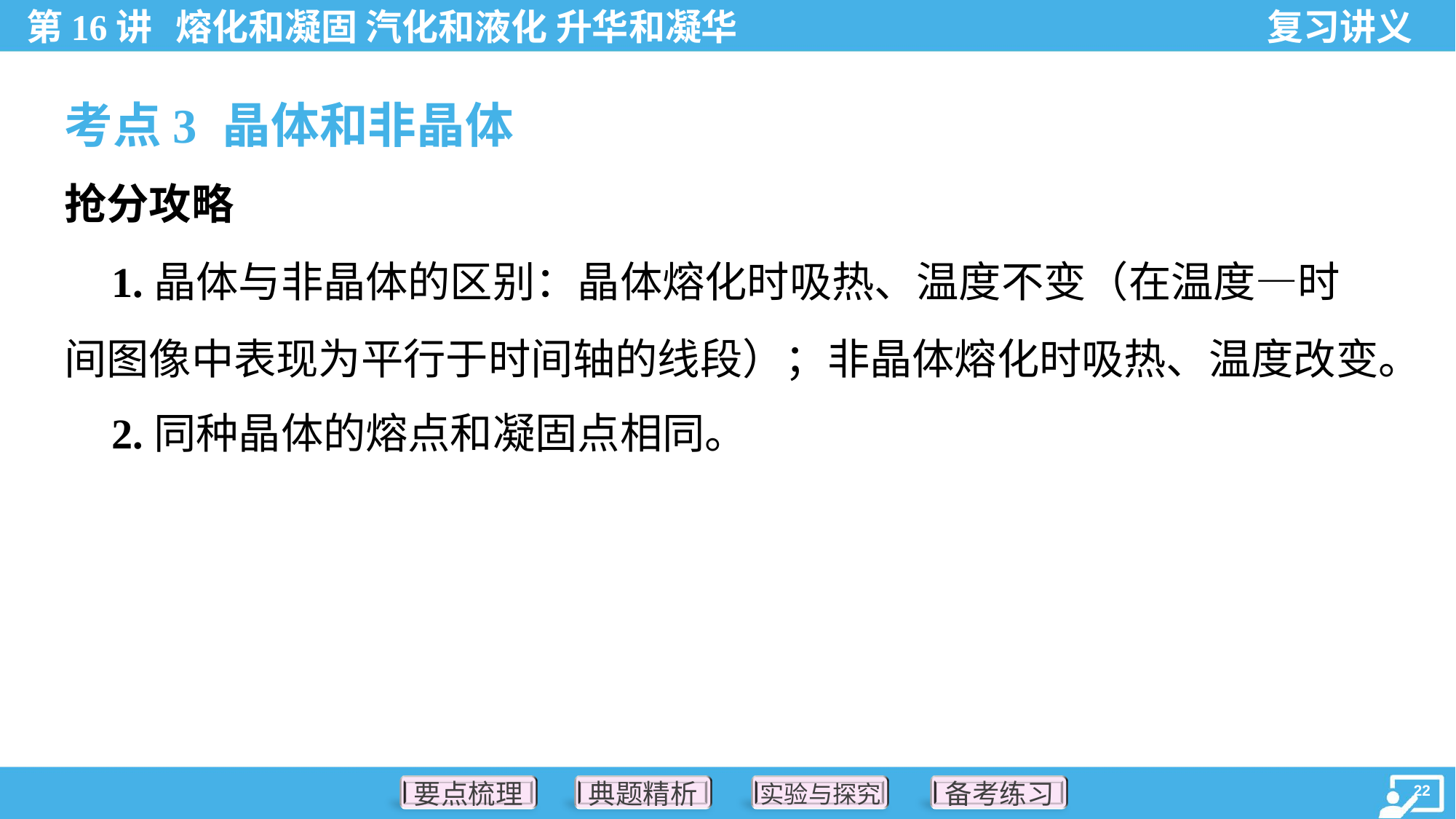

考点3 晶体和非晶体
抢分攻略
    1.晶体与非晶体的区别：晶体熔化时吸热、温度不变（在温度—时
间图像中表现为平行于时间轴的线段）；非晶体熔化时吸热、温度改变。
    2.同种晶体的熔点和凝固点相同。